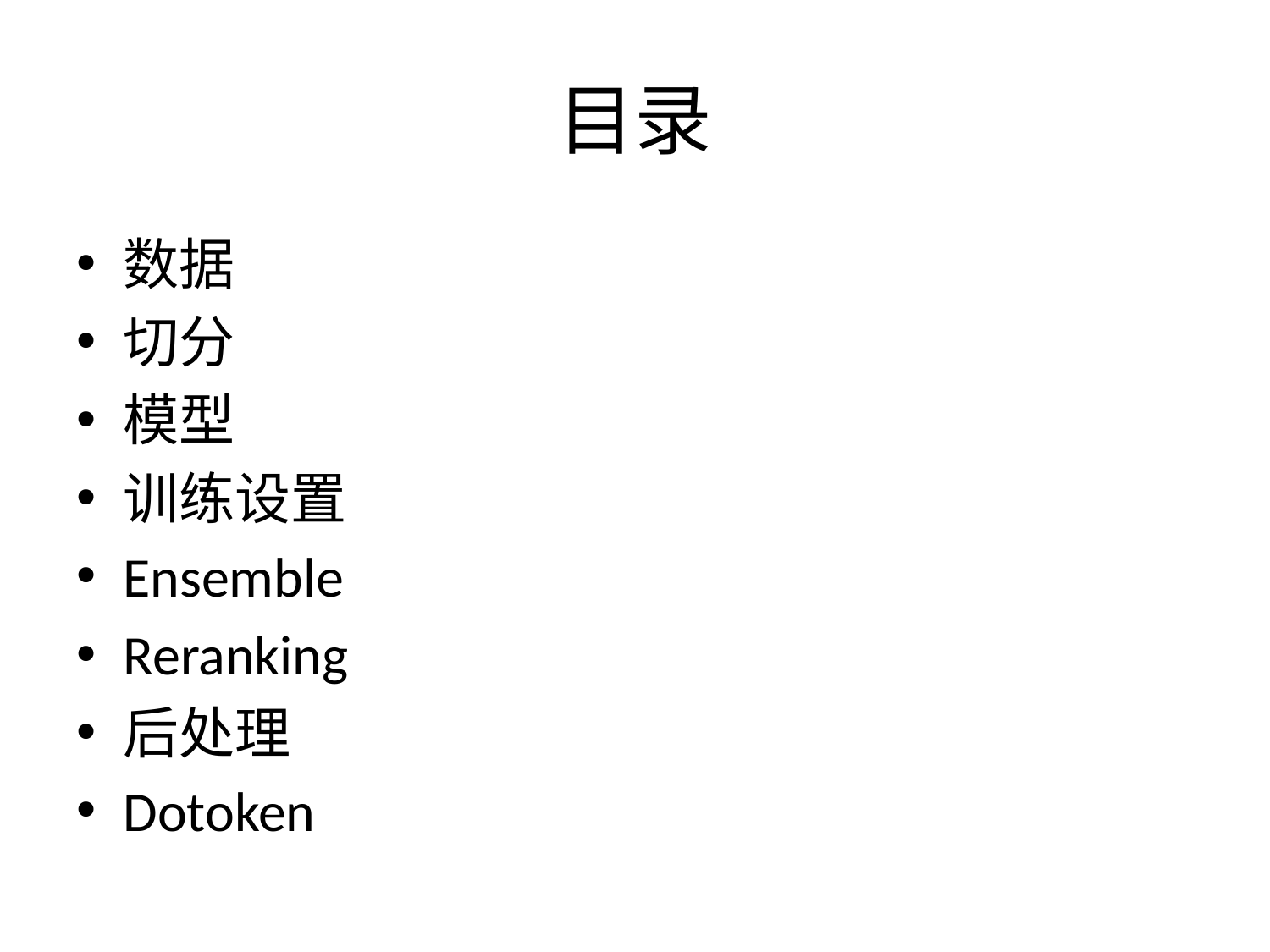

# 目录
数据
切分
模型
训练设置
Ensemble
Reranking
后处理
Dotoken